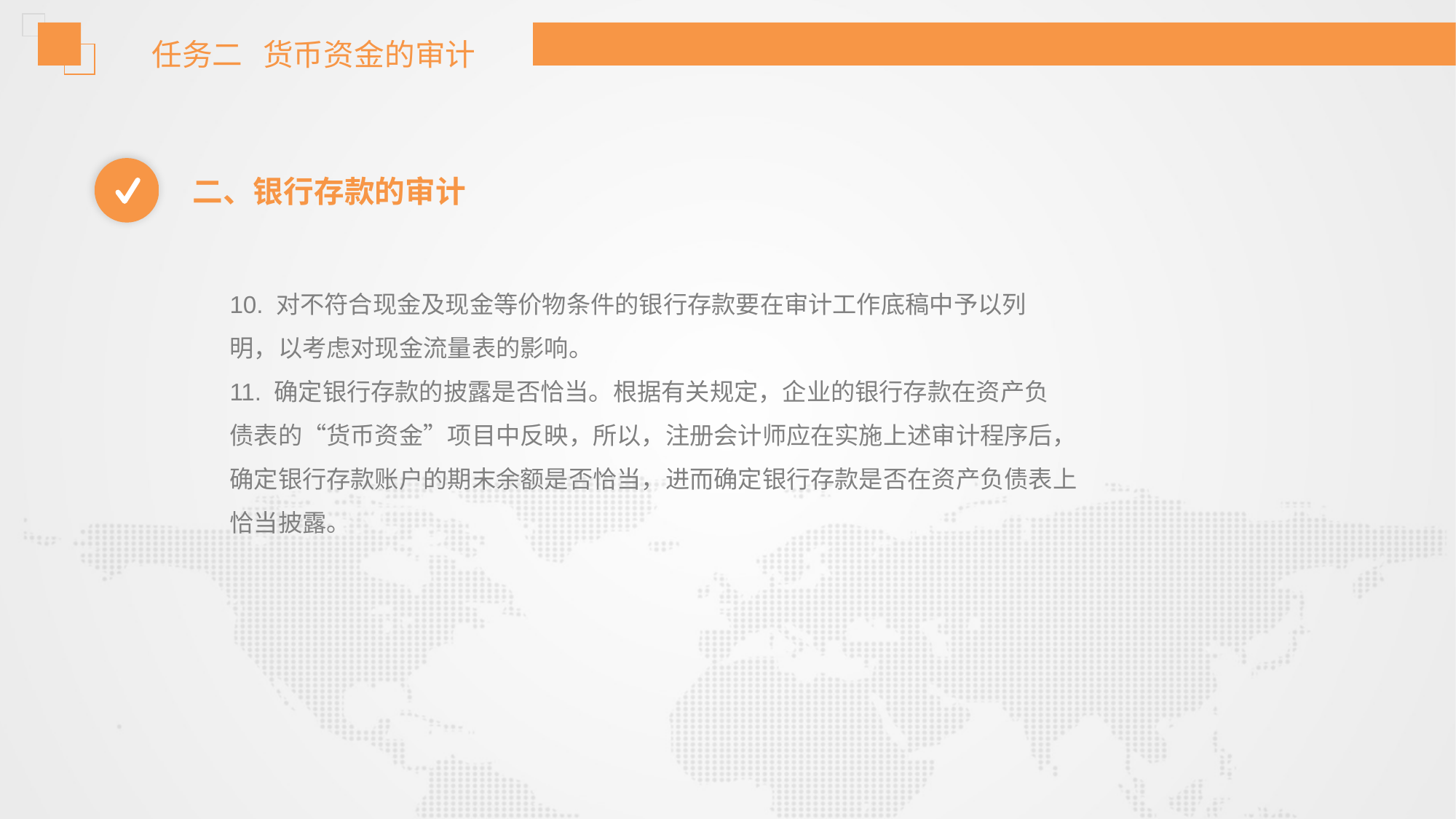

任务二   货币资金的审计

二、银行存款的审计
10. 对不符合现金及现金等价物条件的银行存款要在审计工作底稿中予以列
明，以考虑对现金流量表的影响。
11. 确定银行存款的披露是否恰当。根据有关规定，企业的银行存款在资产负
债表的“货币资金”项目中反映，所以，注册会计师应在实施上述审计程序后，
确定银行存款账户的期末余额是否恰当，进而确定银行存款是否在资产负债表上
恰当披露。